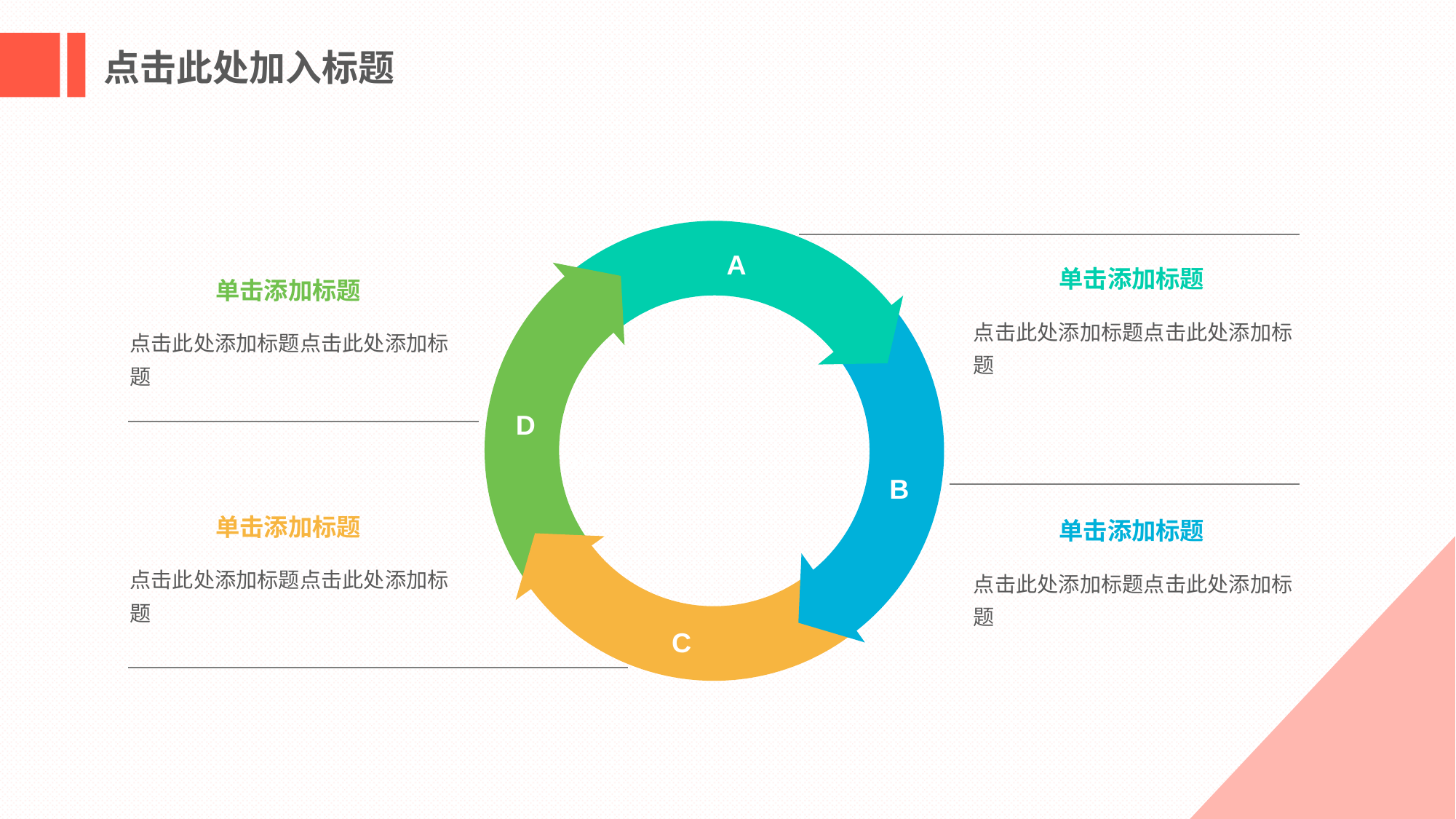

点击此处加入标题

A

D
20%
B

C

单击添加标题
点击此处添加标题点击此处添加标题
单击添加标题
点击此处添加标题点击此处添加标题
单击添加标题
点击此处添加标题点击此处添加标题
单击添加标题
点击此处添加标题点击此处添加标题